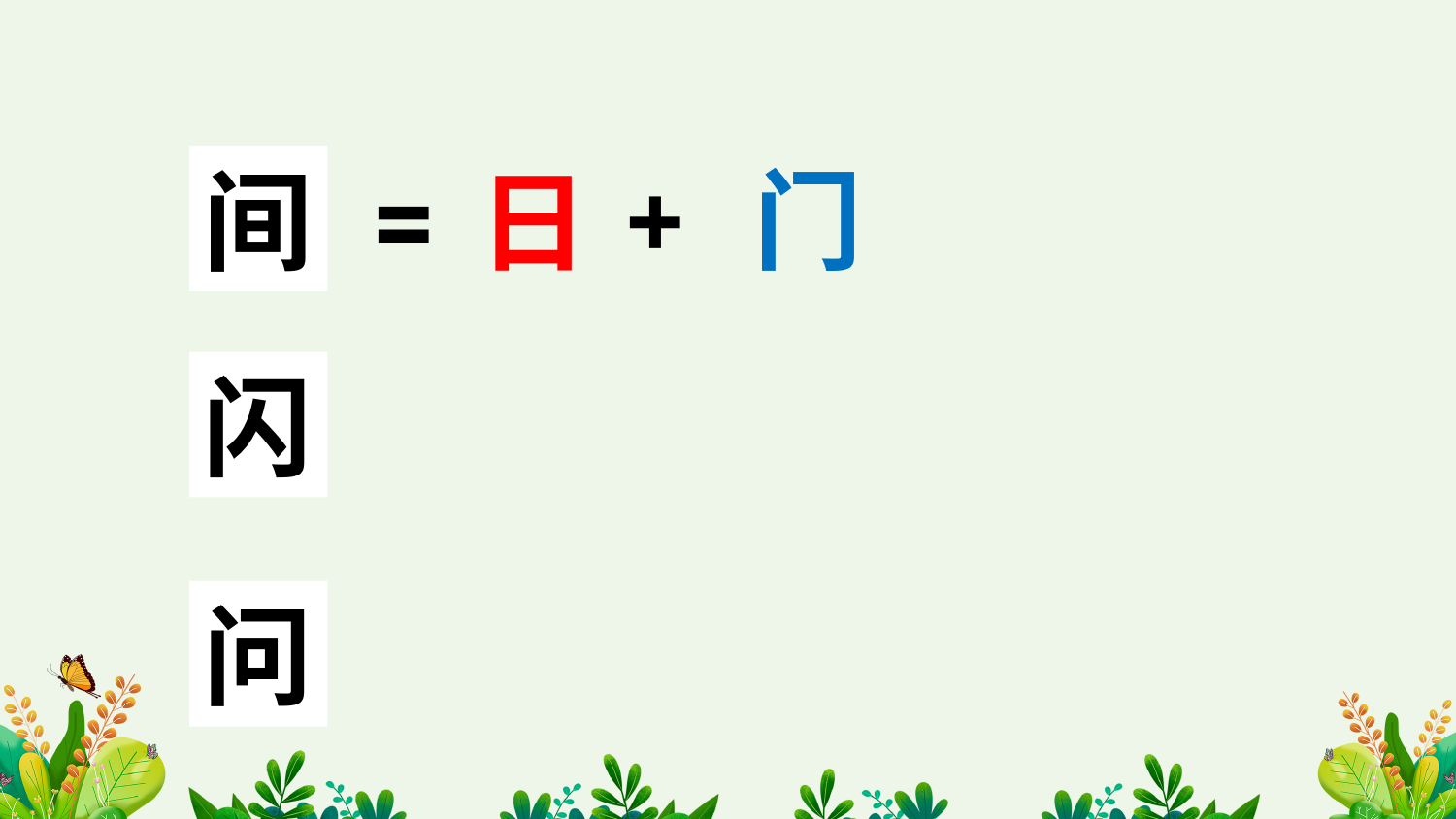

+
门
间
=
日
闪
问